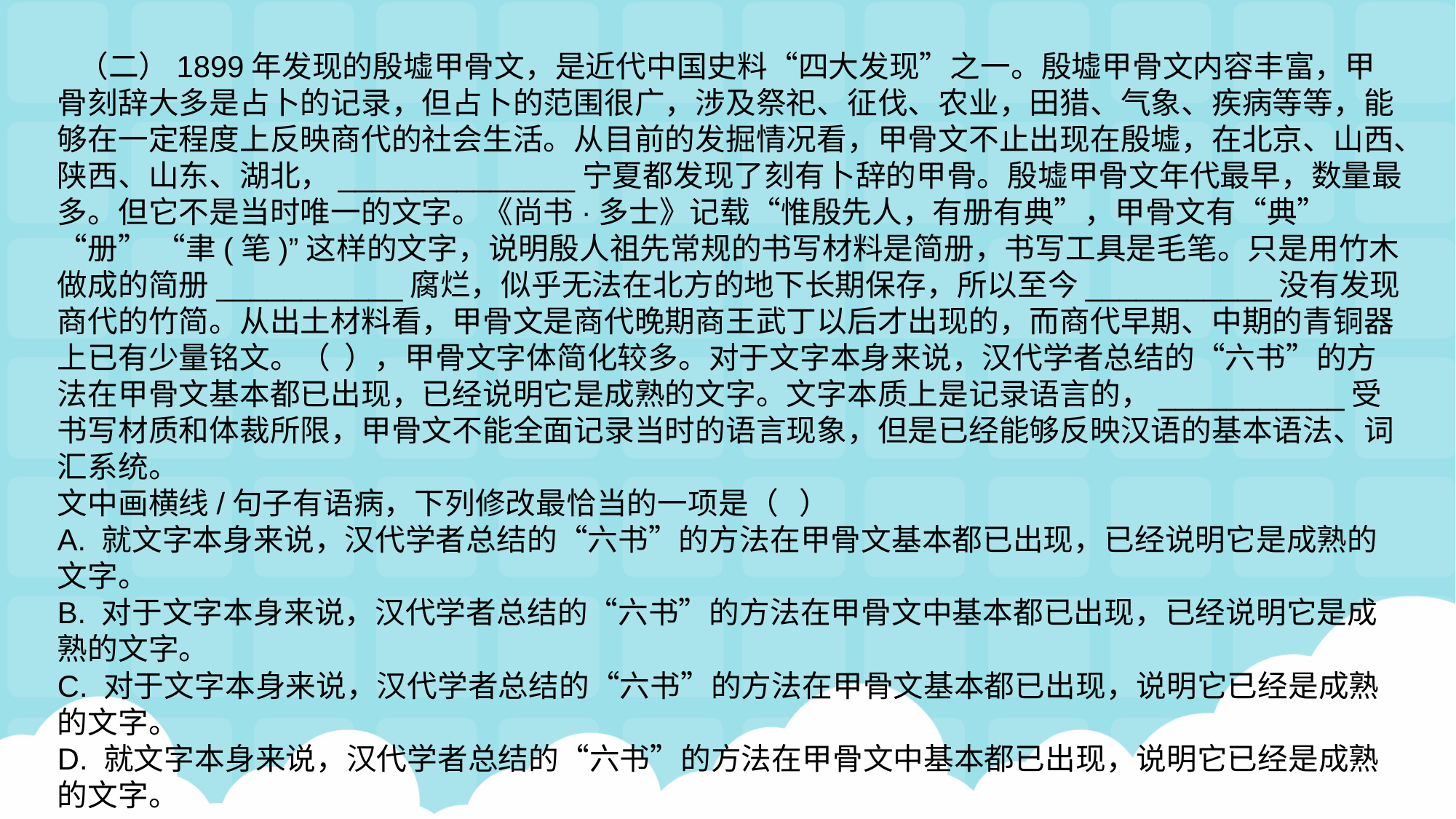

（二）1899年发现的殷墟甲骨文，是近代中国史料“四大发现”之一。殷墟甲骨文内容丰富，甲骨刻辞大多是占卜的记录，但占卜的范围很广，涉及祭祀、征伐、农业，田猎、气象、疾病等等，能够在一定程度上反映商代的社会生活。从目前的发掘情况看，甲骨文不止出现在殷墟，在北京、山西、陕西、山东、湖北，______________宁夏都发现了刻有卜辞的甲骨。殷墟甲骨文年代最早，数量最多。但它不是当时唯一的文字。《尚书·多士》记载“惟殷先人，有册有典”，甲骨文有“典”“册” “聿(笔)”这样的文字，说明殷人祖先常规的书写材料是简册，书写工具是毛笔。只是用竹木做成的简册___________腐烂，似乎无法在北方的地下长期保存，所以至今___________没有发现商代的竹简。从出土材料看，甲骨文是商代晚期商王武丁以后才出现的，而商代早期、中期的青铜器上已有少量铭文。（  ），甲骨文字体简化较多。对于文字本身来说，汉代学者总结的“六书”的方法在甲骨文基本都已出现，已经说明它是成熟的文字。文字本质上是记录语言的，___________受书写材质和体裁所限，甲骨文不能全面记录当时的语言现象，但是已经能够反映汉语的基本语法、词汇系统。
文中画横线/句子有语病，下列修改最恰当的一项是（   ）
A. 就文字本身来说，汉代学者总结的“六书”的方法在甲骨文基本都已出现，已经说明它是成熟的文字。
B. 对于文字本身来说，汉代学者总结的“六书”的方法在甲骨文中基本都已出现，已经说明它是成熟的文字。
C. 对于文字本身来说，汉代学者总结的“六书”的方法在甲骨文基本都已出现，说明它已经是成熟的文字。
D. 就文字本身来说，汉代学者总结的“六书”的方法在甲骨文中基本都已出现，说明它已经是成熟的文字。